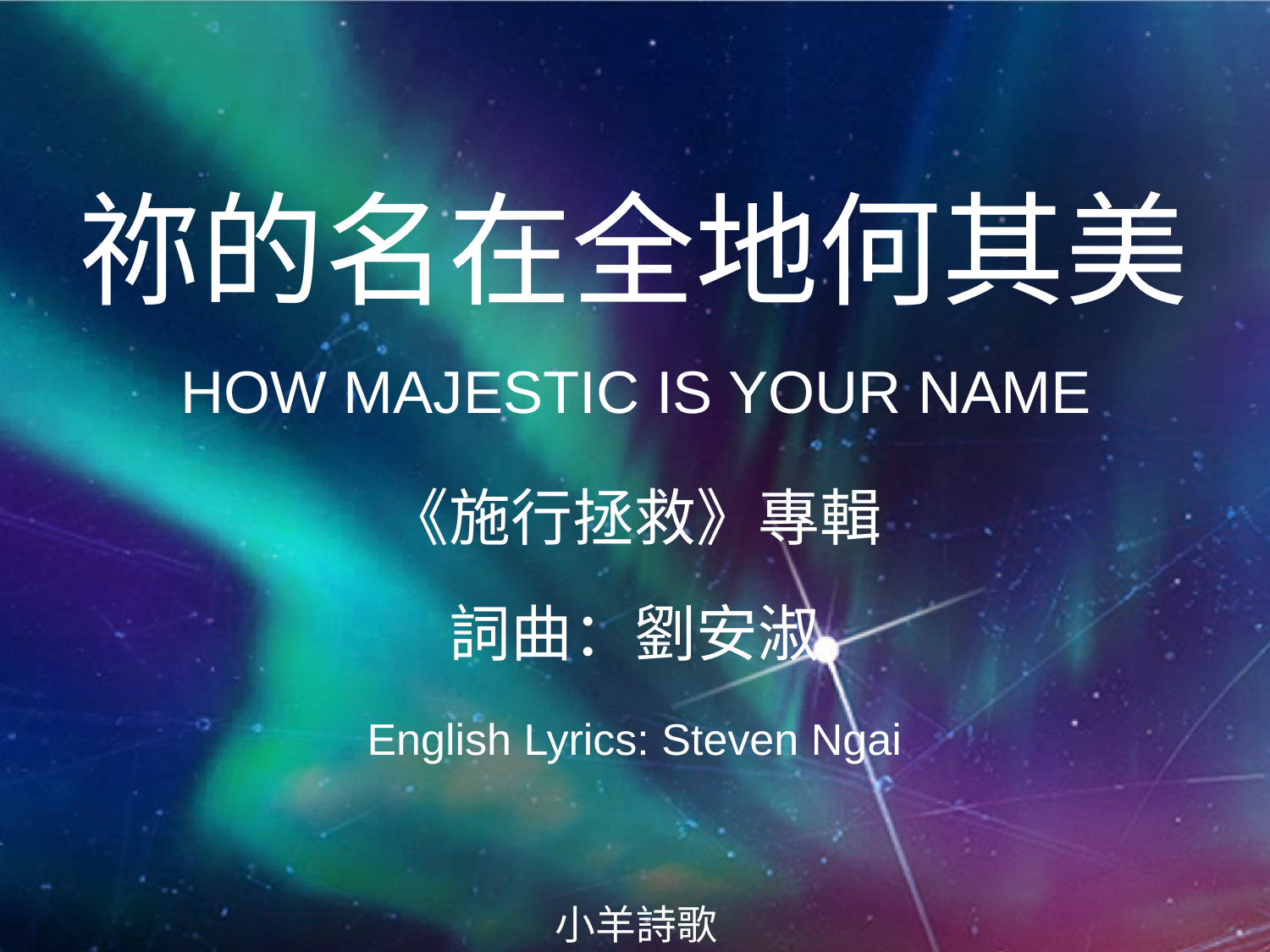

祢的名在全地何其美
HOW MAJESTIC IS YOUR NAME
# 《施行拯救》專輯 詞曲：劉安淑 English Lyrics: Steven Ngai

小羊詩歌